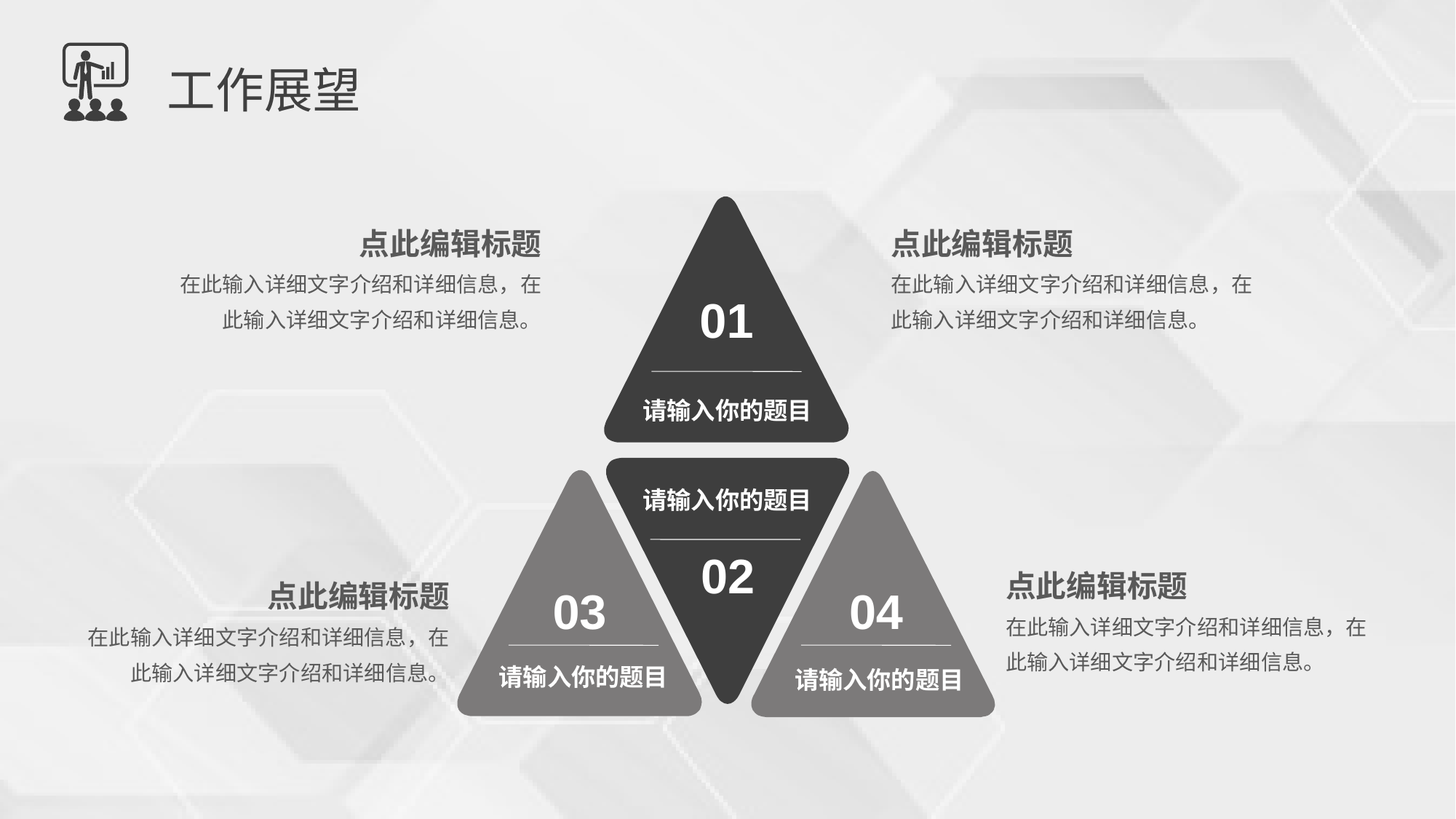

工作展望

01

请输入你的题目
点此编辑标题
在此输入详细文字介绍和详细信息，在此输入详细文字介绍和详细信息。
点此编辑标题
在此输入详细文字介绍和详细信息，在此输入详细文字介绍和详细信息。

02

请输入你的题目

03

请输入你的题目

04

请输入你的题目
点此编辑标题
在此输入详细文字介绍和详细信息，在此输入详细文字介绍和详细信息。
点此编辑标题
在此输入详细文字介绍和详细信息，在此输入详细文字介绍和详细信息。